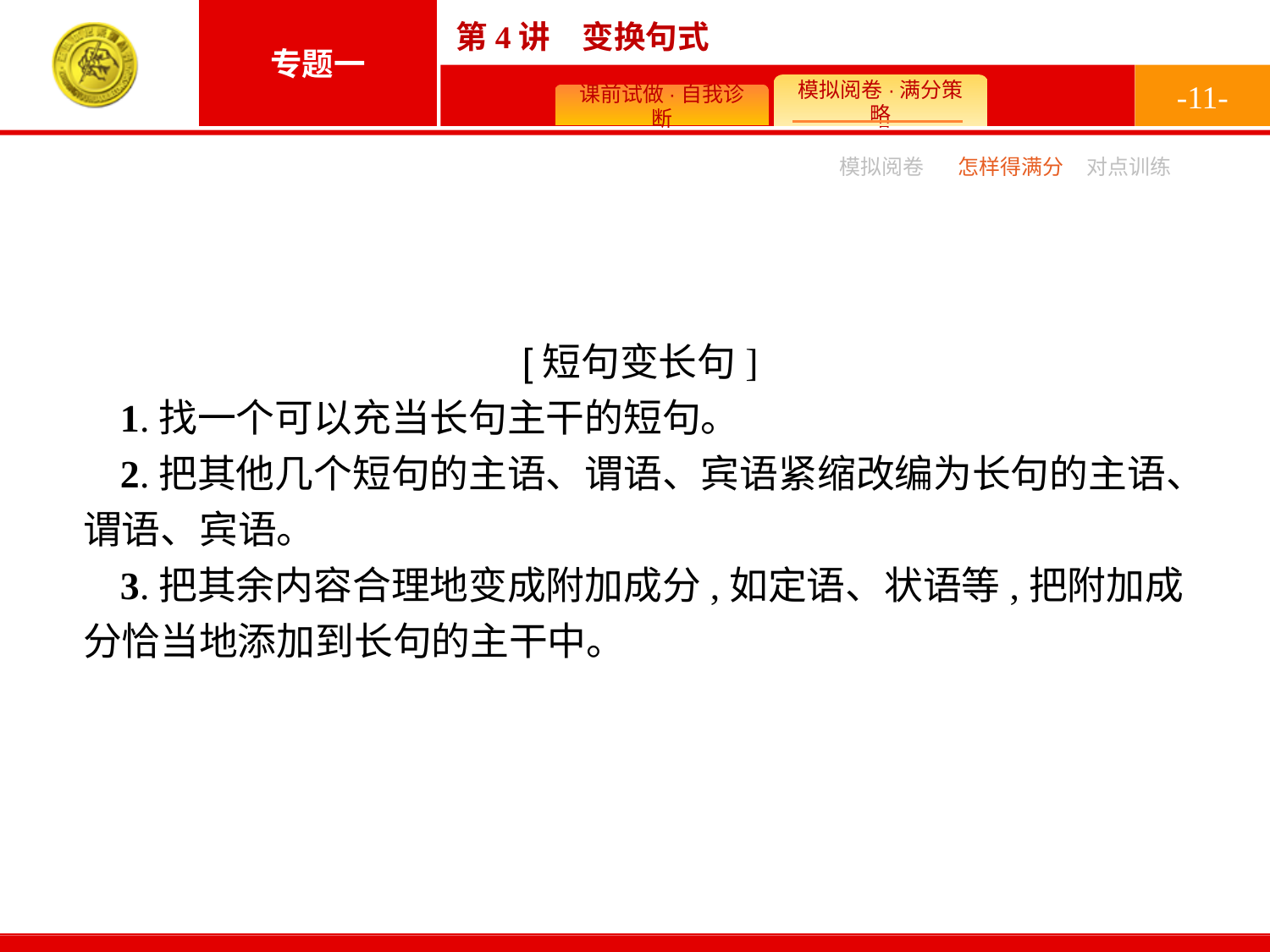

-11-
模拟阅卷
怎样得满分
对点训练
 [短句变长句]
1.找一个可以充当长句主干的短句。
2.把其他几个短句的主语、谓语、宾语紧缩改编为长句的主语、谓语、宾语。
3.把其余内容合理地变成附加成分,如定语、状语等,把附加成分恰当地添加到长句的主干中。